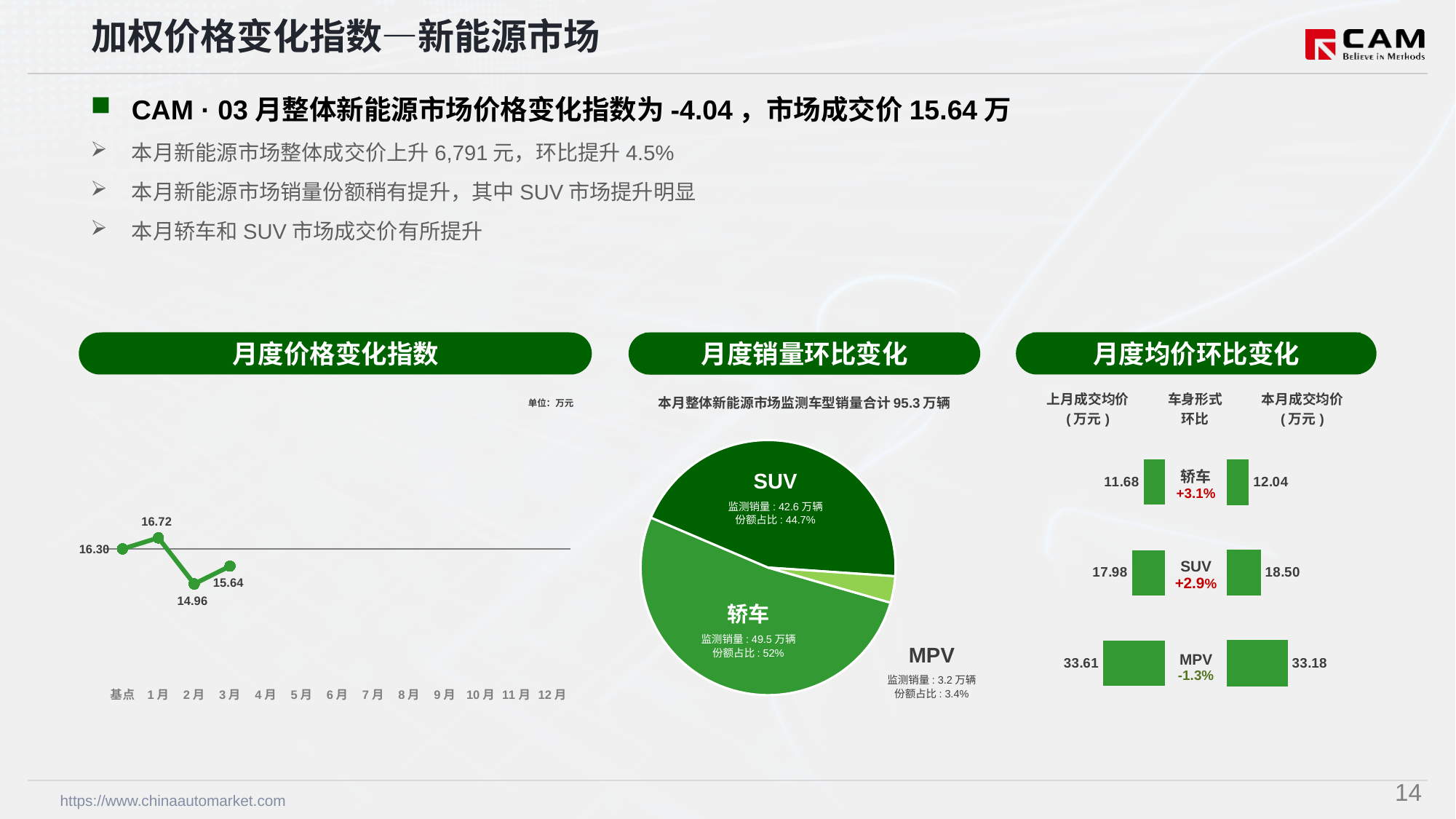

加权价格变化指数—新能源市场
CAM · 03月整体新能源市场价格变化指数为-4.04，市场成交价15.64万
本月新能源市场整体成交价上升6,791元，环比提升4.5%
本月新能源市场销量份额稍有提升，其中SUV市场提升明显
本月轿车和SUV市场成交价有所提升
月度价格变化指数

月度均价环比变化

月度销量环比变化

本月整体新能源市场监测车型销量合计95.3万辆

### Chart

| Category | 车身市场 |
|---|---|
| 轿车 | 495349.0 |
| SUV | 425712.0 |
| MPV | 32020.0 |
SUV
监测销量: 42.6万辆
份额占比: 44.7%
轿车
监测销量: 49.5万辆
份额占比: 52%
MPV
监测销量: 3.2万辆
份额占比: 3.4%

### Chart

| Category | Y2024 |
|---|---|
| 基点 | 0.0 |
| 1月 | 2.6 |
| 2月 | -8.21 |
| 3月 | -4.04 |
| 4月 | None |
| 5月 | None |
| 6月 | None |
| 7月 | None |
| 8月 | None |
| 9月 | None |
| 10月 | None |
| 11月 | None |
| 12月 | None |
| 上月成交均价 (万元) | 车身形式 环比 | 本月成交均价 (万元) |
| --- | --- | --- |
单位：万元
| 轿车 +3.1% |
| --- |
| SUV +2.9% |
| MPV -1.3% |

### Chart

| Category | 成交均价 |
|---|---|
| 轿车 | 11.68 |
| SUV | 17.98 |
| MPV | 33.61 |

### Chart

| Category | 成交均价 |
|---|---|
| 轿车 | 12.04 |
| SUV | 18.5 |
| MPV | 33.18 |
14